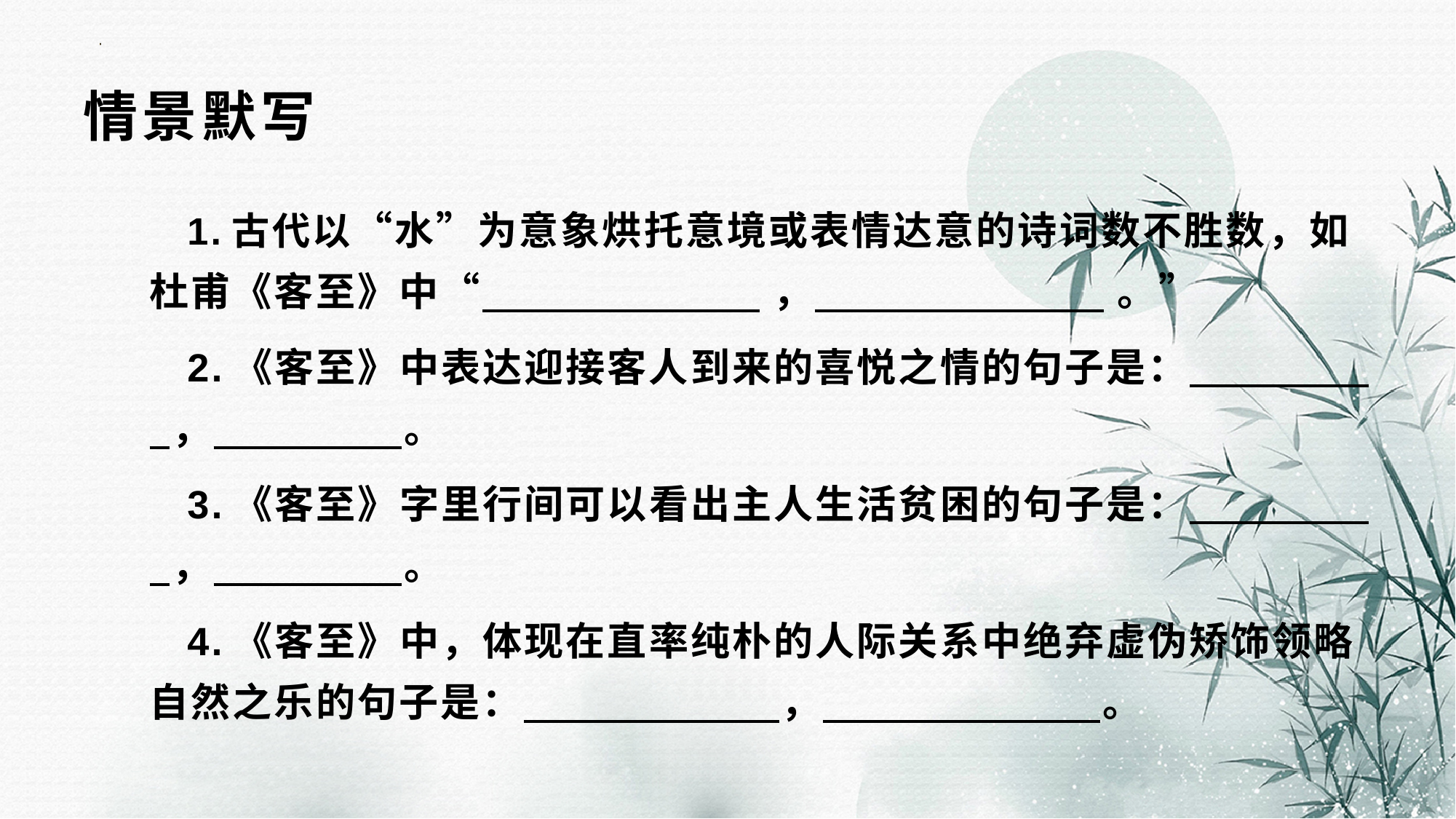

# 情景默写

1.古代以“水”为意象烘托意境或表情达意的诗词数不胜数，如杜甫《客至》中“                          ，                           。”
2.《客至》中表达迎接客人到来的喜悦之情的句子是：                   ，                 。
3.《客至》字里行间可以看出主人生活贫困的句子是：                   ，                 。
4.《客至》中，体现在直率纯朴的人际关系中绝弃虚伪矫饰领略自然之乐的句子是：                       ，                         。